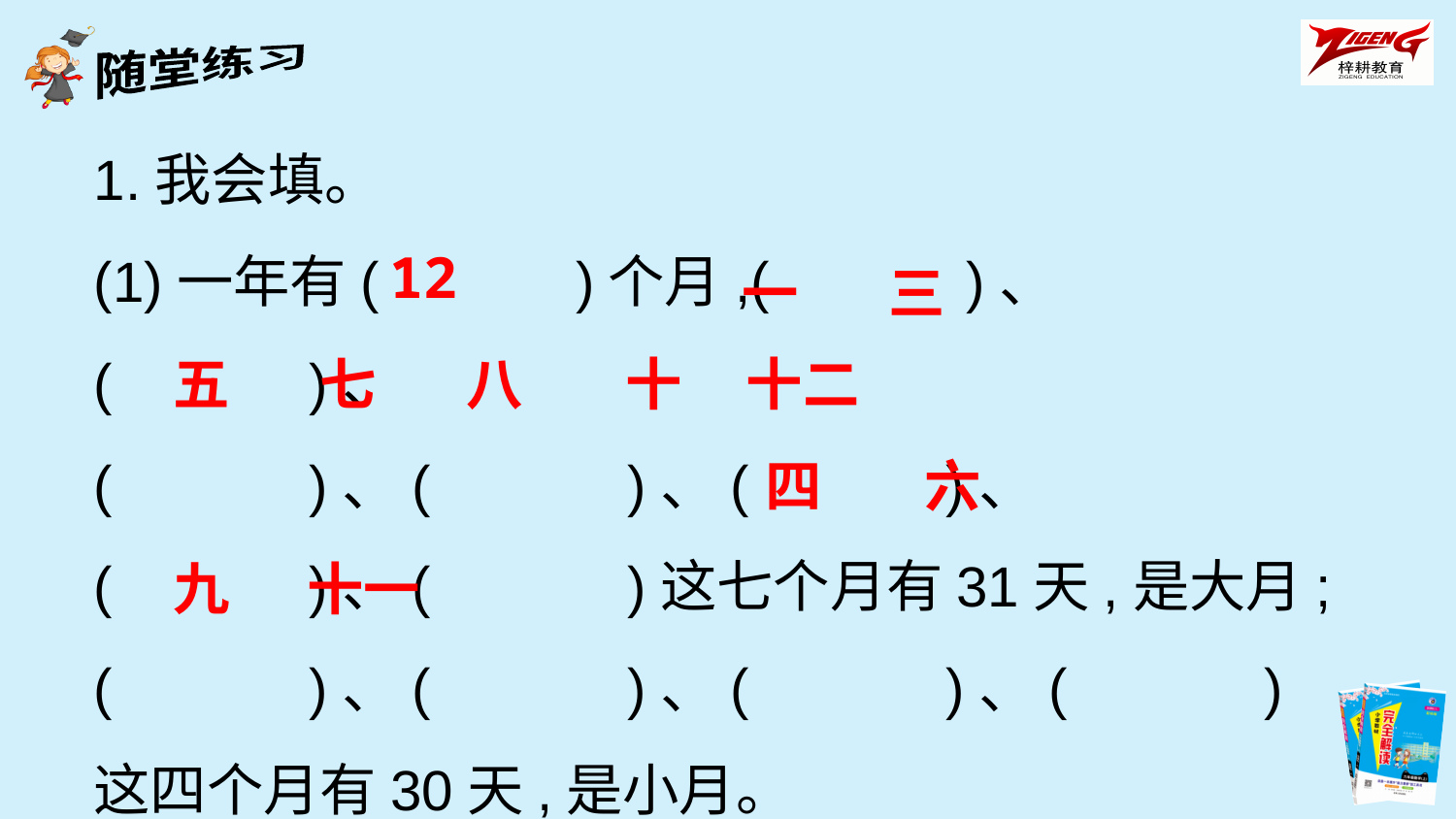

1.我会填。
(1)一年有(　　　)个月,(　　　)、(　　　)、
(　　　)、(　　　)、(　　　)、(　　　)、(　　　)这七个月有31天,是大月;(　　　)、(　　　)、(　　　)、(　　　)这四个月有30天,是小月。
12
一       三
五       七       八        十     十二
四        六
九      十一